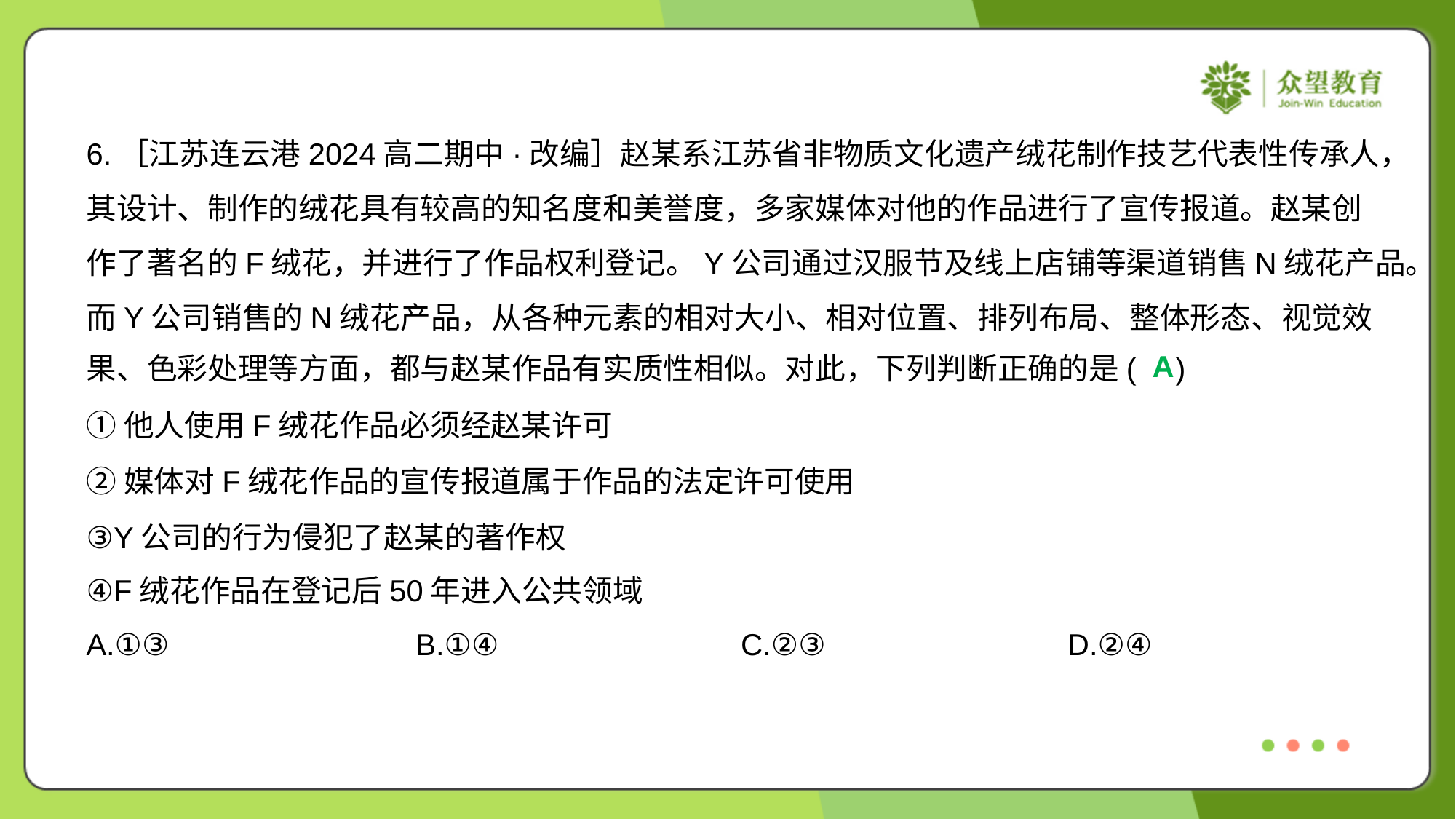

6.［江苏连云港2024高二期中·改编］赵某系江苏省非物质文化遗产绒花制作技艺代表性传承人，
其设计、制作的绒花具有较高的知名度和美誉度，多家媒体对他的作品进行了宣传报道。赵某创
作了著名的F绒花，并进行了作品权利登记。Y公司通过汉服节及线上店铺等渠道销售N绒花产品。
而Y公司销售的N绒花产品，从各种元素的相对大小、相对位置、排列布局、整体形态、视觉效
果、色彩处理等方面，都与赵某作品有实质性相似。对此，下列判断正确的是(     )
A
①他人使用F绒花作品必须经赵某许可
②媒体对F绒花作品的宣传报道属于作品的法定许可使用
③Y公司的行为侵犯了赵某的著作权
④F绒花作品在登记后50年进入公共领域
A.①③	B.①④	C.②③	D.②④